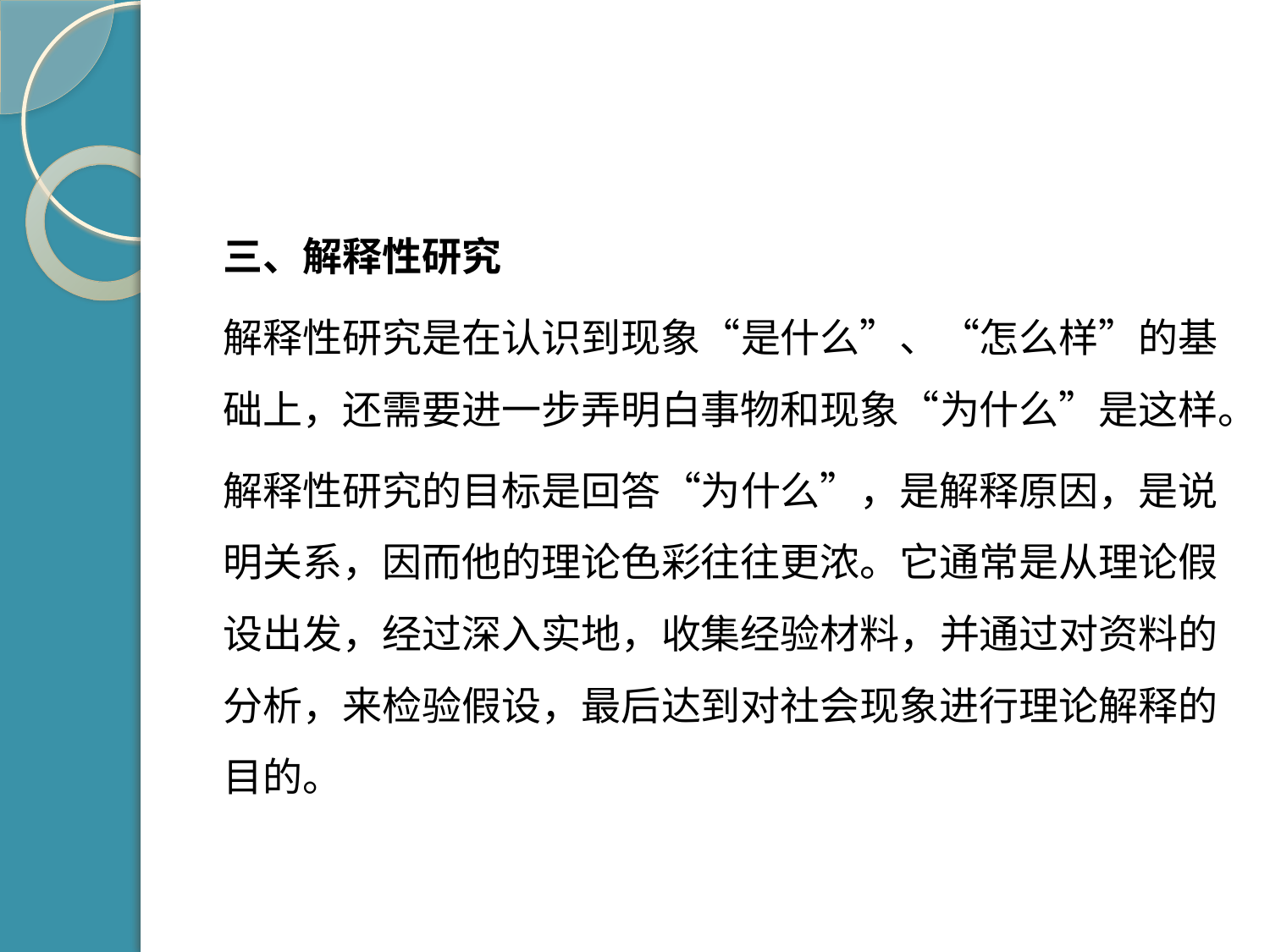

#
三、解释性研究
解释性研究是在认识到现象“是什么”、“怎么样”的基础上，还需要进一步弄明白事物和现象“为什么”是这样。
解释性研究的目标是回答“为什么”，是解释原因，是说明关系，因而他的理论色彩往往更浓。它通常是从理论假设出发，经过深入实地，收集经验材料，并通过对资料的分析，来检验假设，最后达到对社会现象进行理论解释的目的。